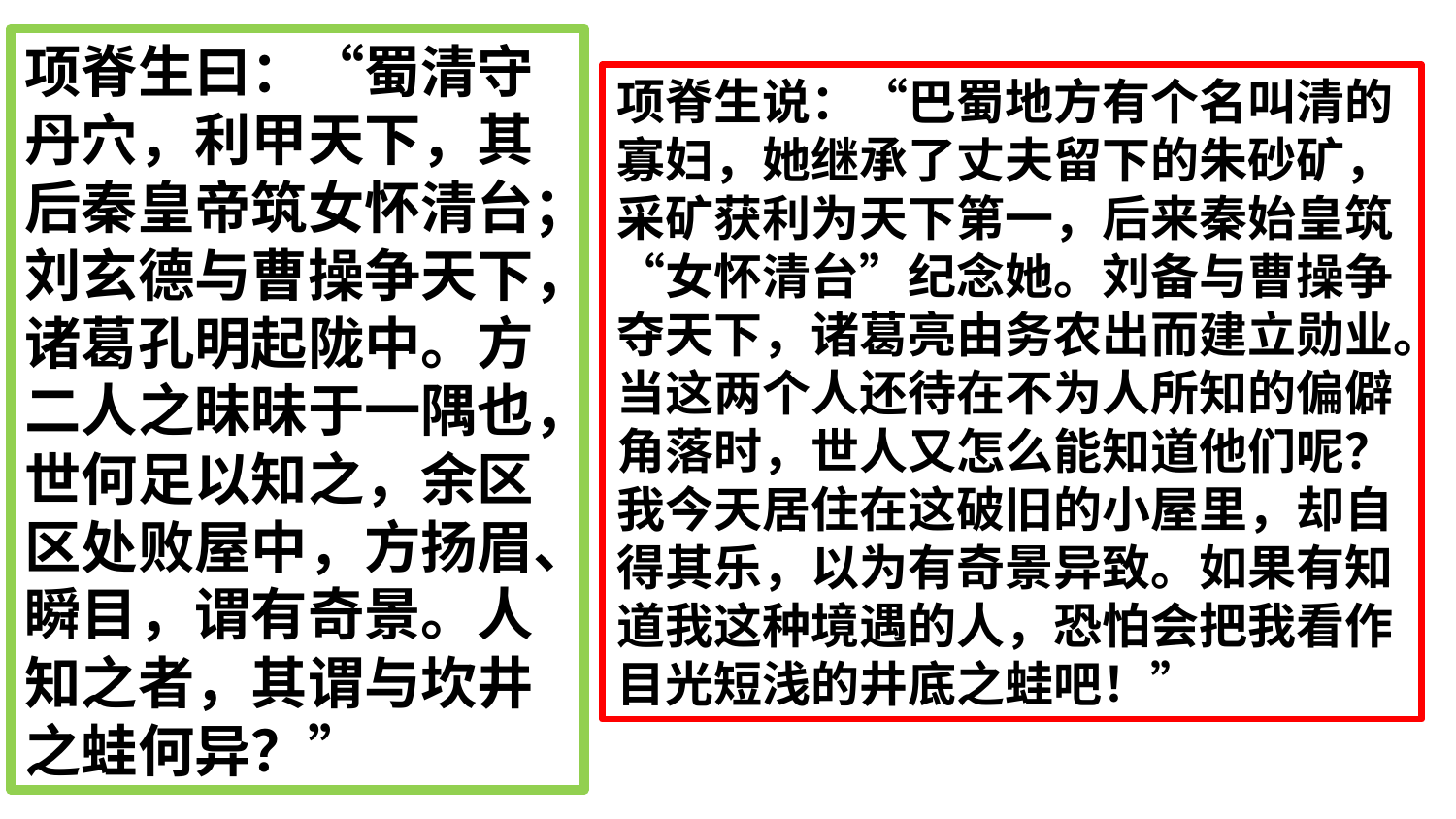

项脊生曰：“蜀清守丹穴，利甲天下，其后秦皇帝筑女怀清台；刘玄德与曹操争天下，诸葛孔明起陇中。方二人之昧昧于一隅也，世何足以知之，余区区处败屋中，方扬眉、瞬目，谓有奇景。人知之者，其谓与坎井之蛙何异？”
项脊生说：“巴蜀地方有个名叫清的寡妇，她继承了丈夫留下的朱砂矿，采矿获利为天下第一，后来秦始皇筑“女怀清台”纪念她。刘备与曹操争夺天下，诸葛亮由务农出而建立勋业。当这两个人还待在不为人所知的偏僻角落时，世人又怎么能知道他们呢？我今天居住在这破旧的小屋里，却自得其乐，以为有奇景异致。如果有知道我这种境遇的人，恐怕会把我看作目光短浅的井底之蛙吧！”